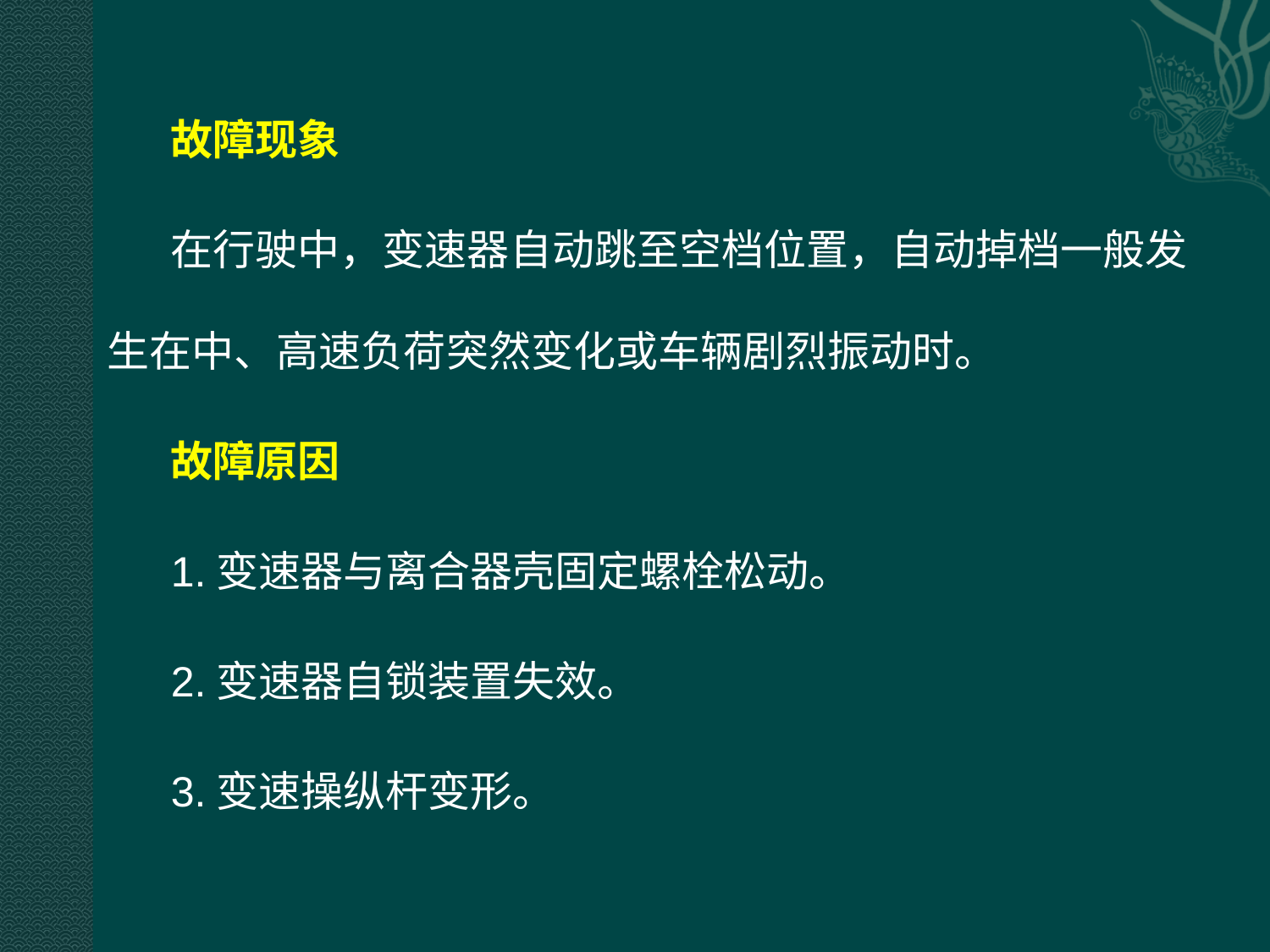

故障现象
在行驶中，变速器自动跳至空档位置，自动掉档一般发生在中、高速负荷突然变化或车辆剧烈振动时。
故障原因
1.变速器与离合器壳固定螺栓松动。
2.变速器自锁装置失效。
3.变速操纵杆变形。